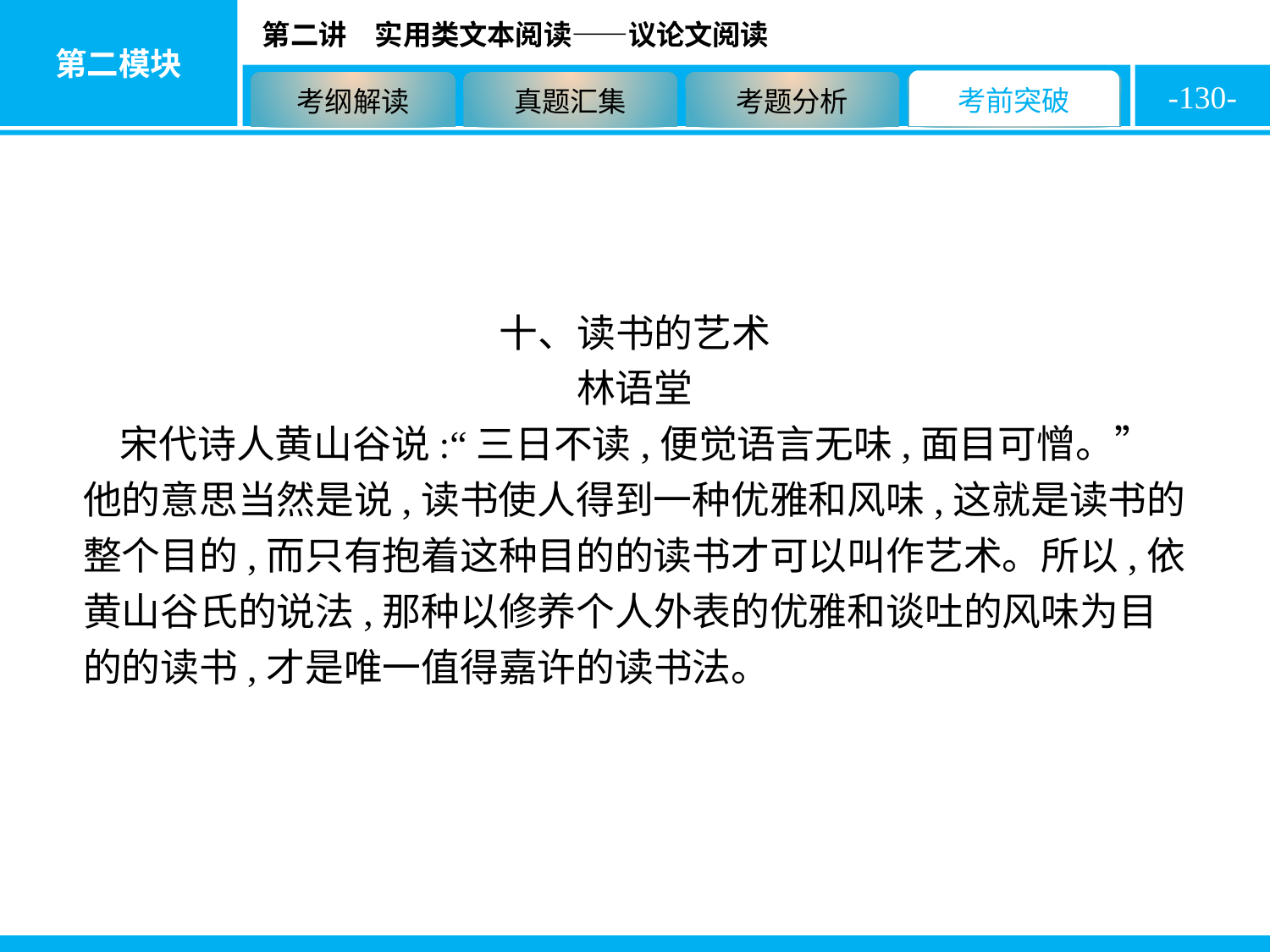

-130-
十、读书的艺术
林语堂
宋代诗人黄山谷说:“三日不读,便觉语言无味,面目可憎。”他的意思当然是说,读书使人得到一种优雅和风味,这就是读书的整个目的,而只有抱着这种目的的读书才可以叫作艺术。所以,依黄山谷氏的说法,那种以修养个人外表的优雅和谈吐的风味为目的的读书,才是唯一值得嘉许的读书法。